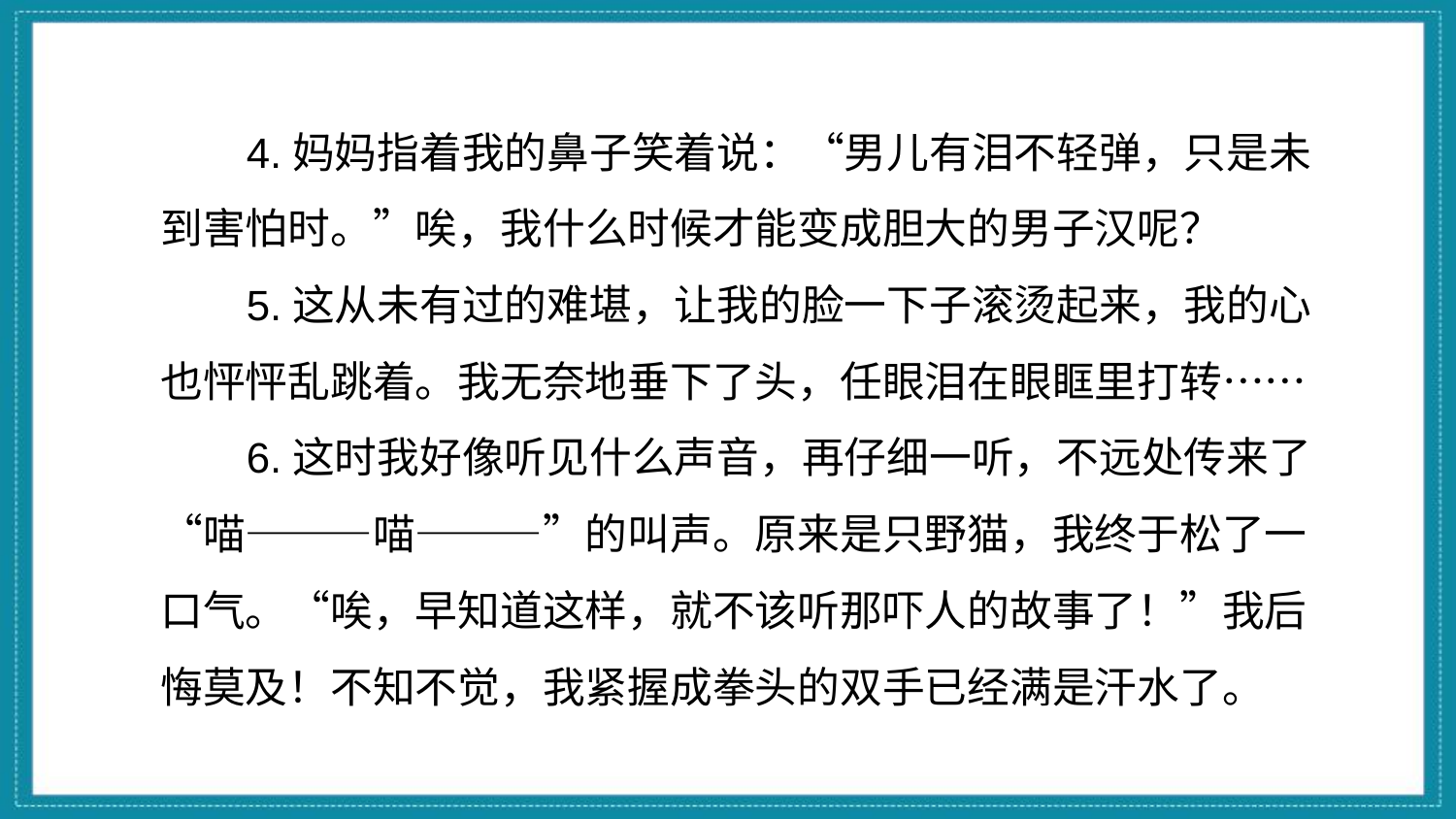

4.妈妈指着我的鼻子笑着说：“男儿有泪不轻弹，只是未到害怕时。”唉，我什么时候才能变成胆大的男子汉呢？
5.这从未有过的难堪，让我的脸一下子滚烫起来，我的心也怦怦乱跳着。我无奈地垂下了头，任眼泪在眼眶里打转……
6.这时我好像听见什么声音，再仔细一听，不远处传来了“喵———喵———”的叫声。原来是只野猫，我终于松了一口气。“唉，早知道这样，就不该听那吓人的故事了！”我后悔莫及！不知不觉，我紧握成拳头的双手已经满是汗水了。